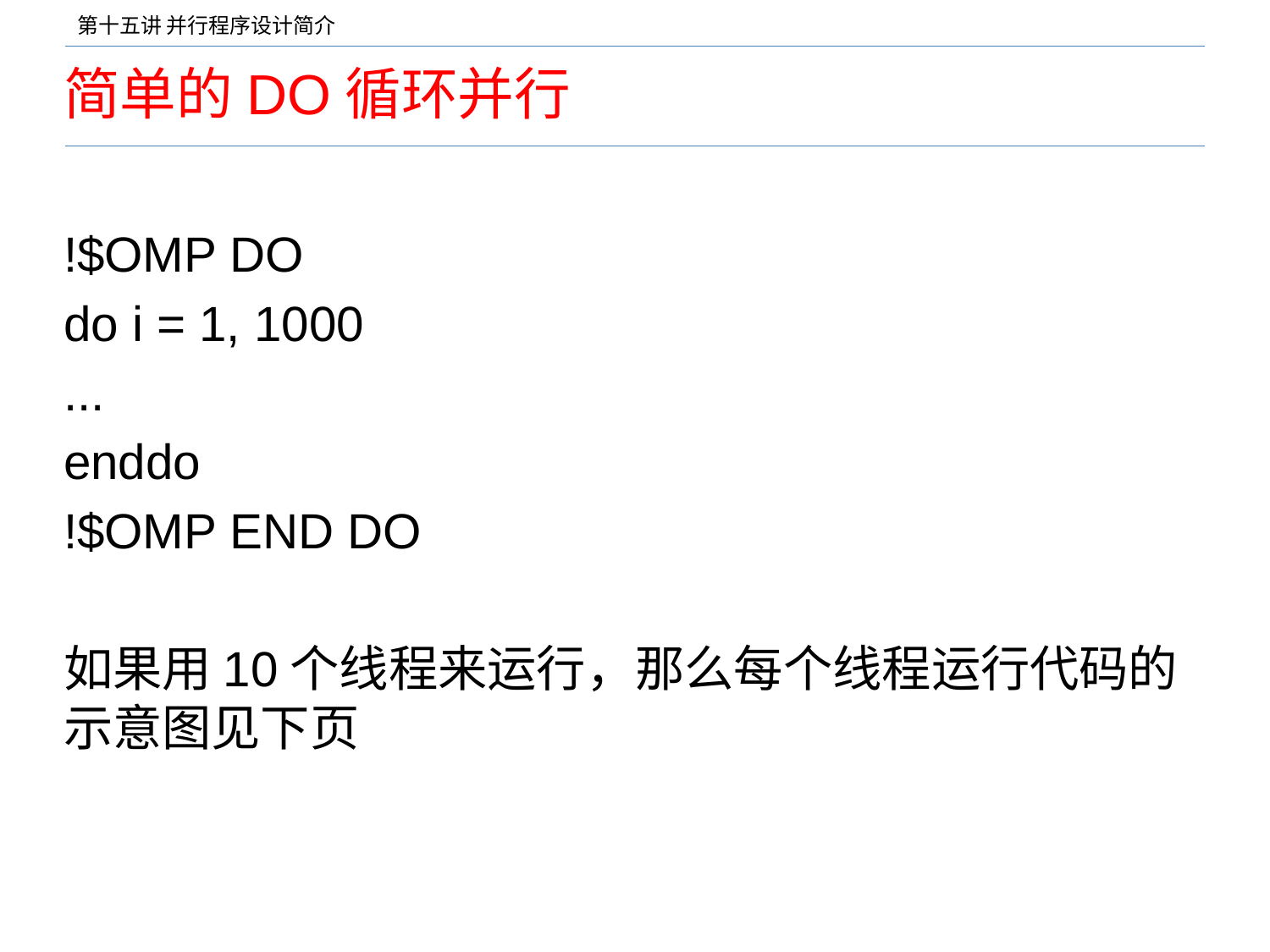

# 简单的DO循环并行
!$OMP DO
do i = 1, 1000
...
enddo
!$OMP END DO

如果用10个线程来运行，那么每个线程运行代码的示意图见下页